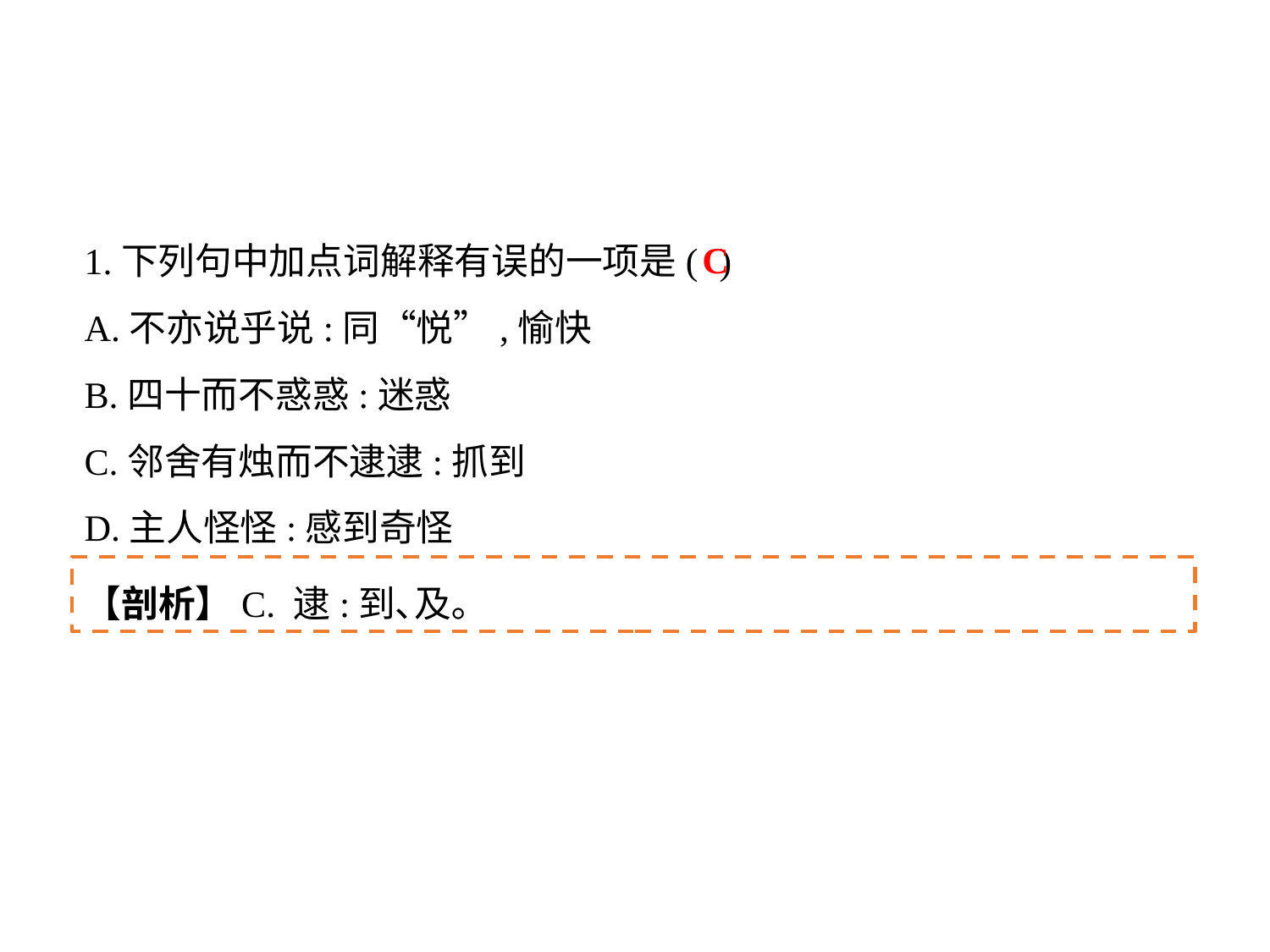

1.下列句中加点词解释有误的一项是(	)
A.不亦说乎说:同“悦”,愉快
B.四十而不惑惑:迷惑
C.邻舍有烛而不逮逮:抓到
D.主人怪怪:感到奇怪
C
【剖析】C. 逮:到､及｡